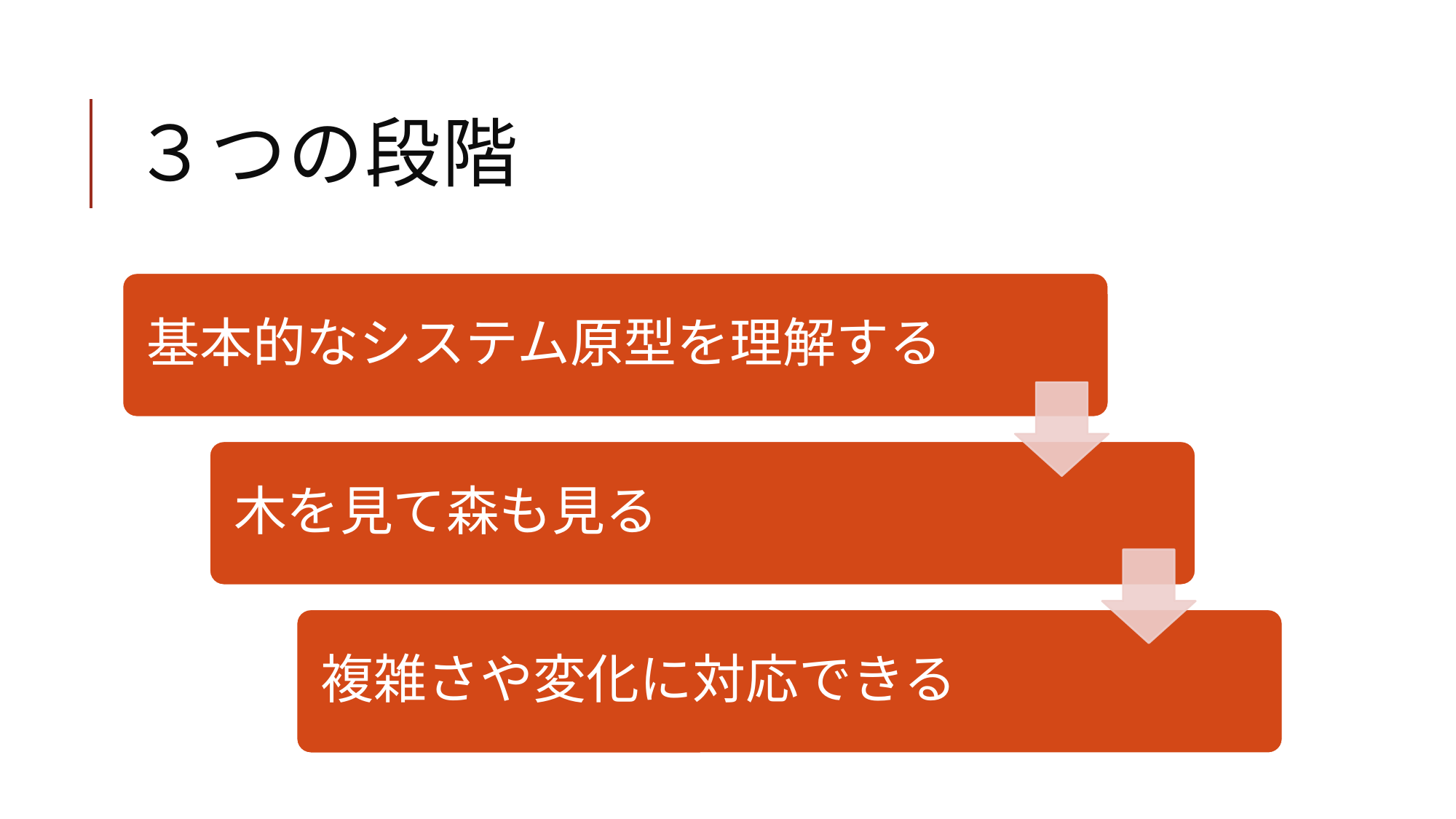

# ３つの段階
基本的なシステム原型を理解する
木を見て森も見る
複雑さや変化に対応できる